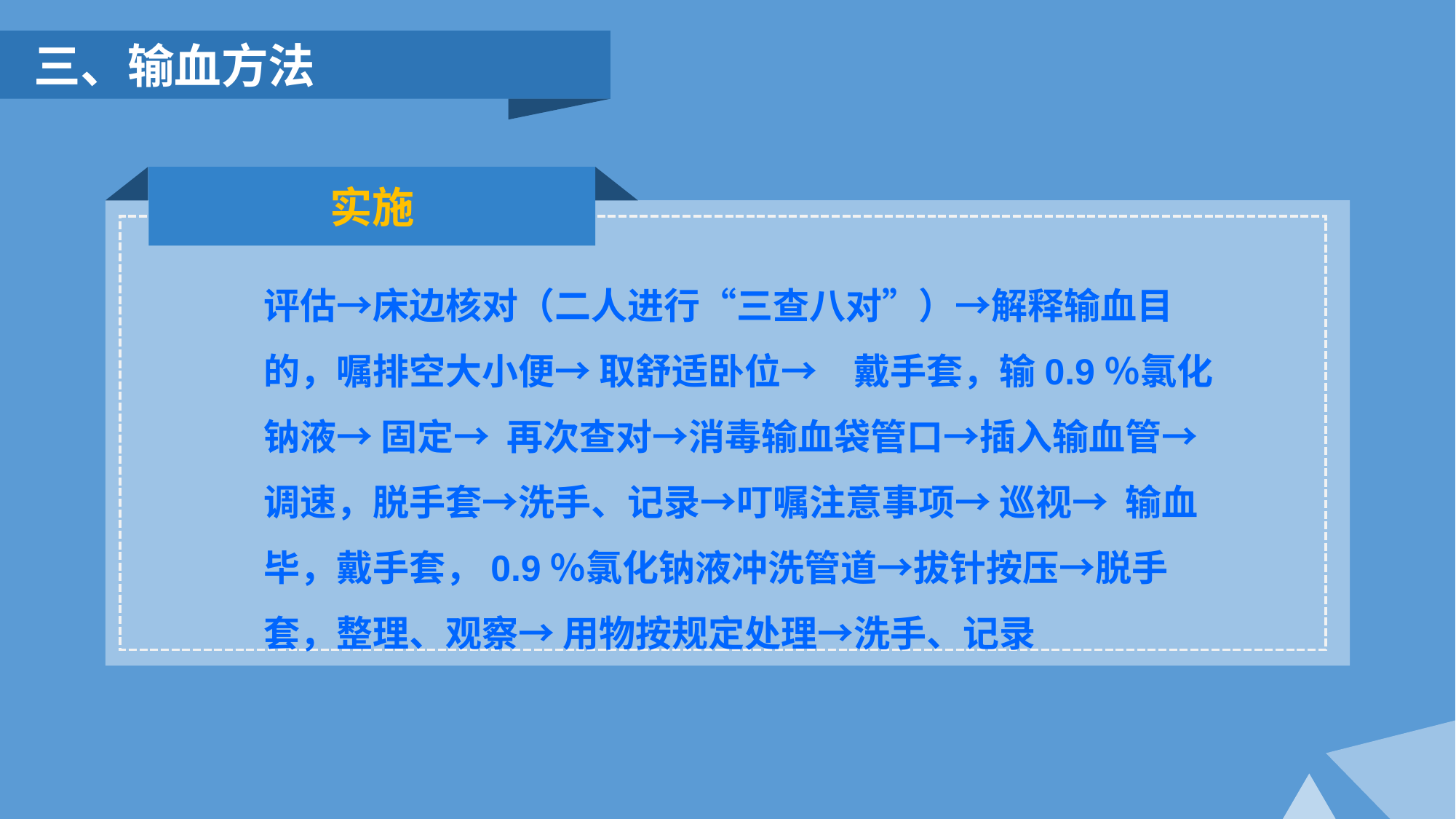

三、输血方法

实施

评估→床边核对（二人进行“三查八对”）→解释输血目的，嘱排空大小便→ 取舒适卧位→　戴手套，输0.9％氯化钠液→ 固定→  再次查对→消毒输血袋管口→插入输血管→调速，脱手套→洗手、记录→叮嘱注意事项→ 巡视→  输血毕，戴手套，0.9％氯化钠液冲洗管道→拔针按压→脱手套，整理、观察→ 用物按规定处理→洗手、记录